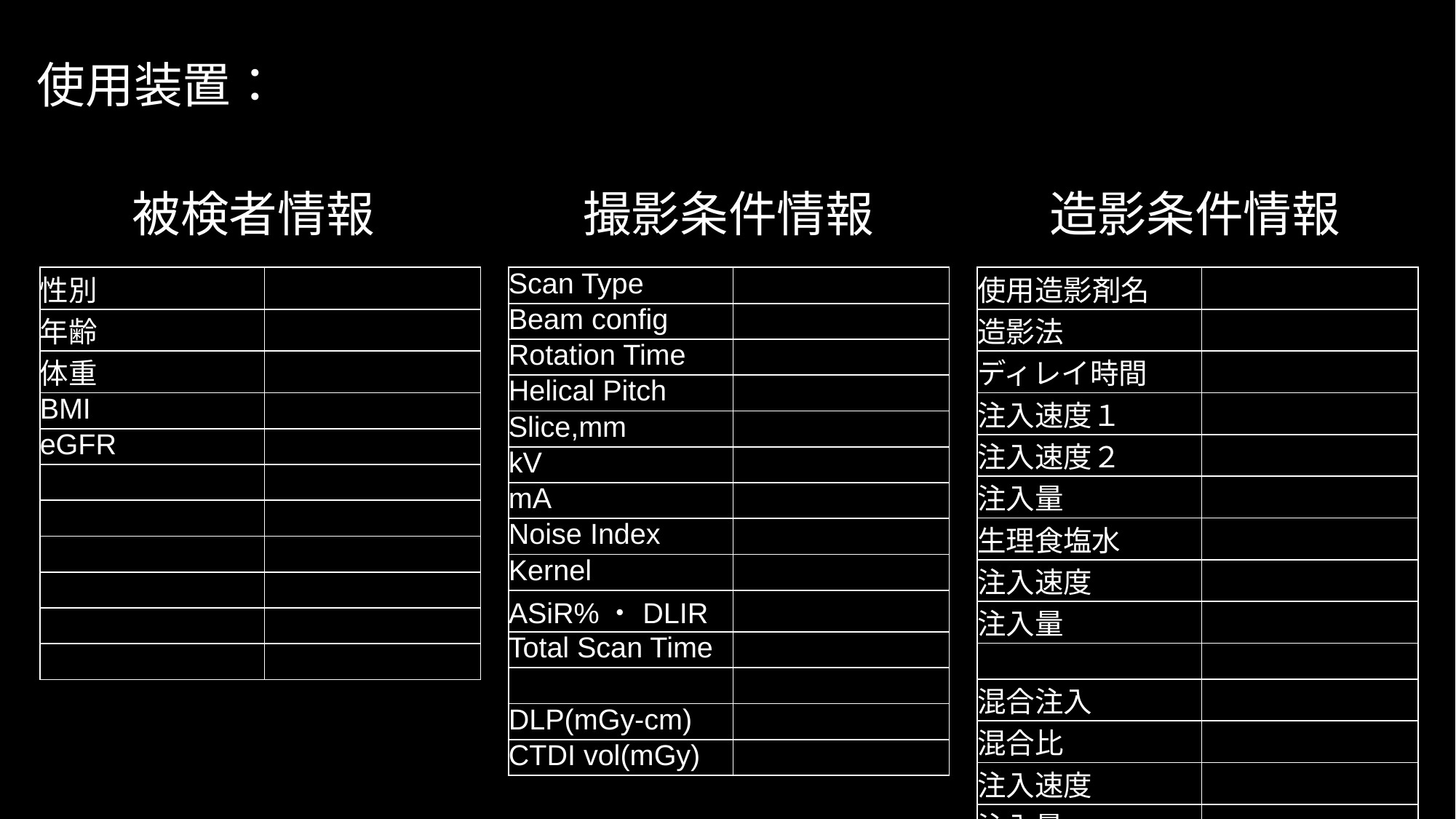

使用装置：
被検者情報
撮影条件情報
造影条件情報
| Scan Type |  |
| --- | --- |
| Beam config |  |
| Rotation Time |  |
| Helical Pitch |  |
| Slice,mm |  |
| kV |  |
| mA |  |
| Noise Index |  |
| Kernel |  |
| ASiR%・DLIR |  |
| Total Scan Time |  |
|  |  |
| DLP(mGy-cm) |  |
| CTDI vol(mGy) |  |
| 使用造影剤名 |  |
| --- | --- |
| 造影法 |  |
| ディレイ時間 |  |
| 注入速度１ |  |
| 注入速度２ |  |
| 注入量 |  |
| 生理食塩水 |  |
| 注入速度 |  |
| 注入量 |  |
|  |  |
| 混合注入 |  |
| 混合比 |  |
| 注入速度 |  |
| 注入量 |  |
| 性別 |  |
| --- | --- |
| 年齢 |  |
| 体重 |  |
| BMI |  |
| eGFR |  |
|  |  |
|  |  |
|  |  |
|  |  |
|  |  |
|  |  |